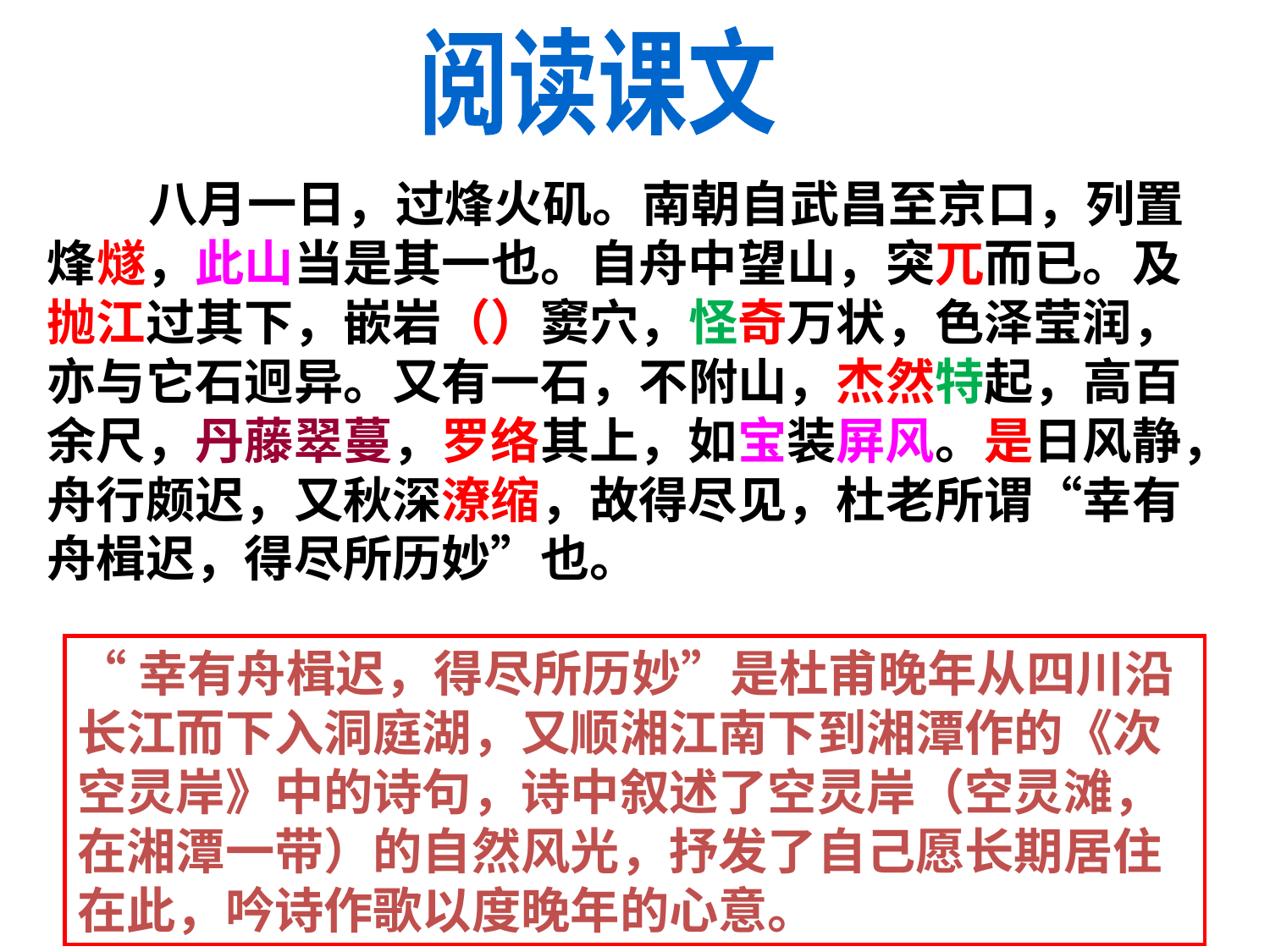

阅读课文
        八月一日，过烽火矶。南朝自武昌至京口，列置烽燧，此山当是其一也。自舟中望山，突兀而已。及抛江过其下，嵌岩（）窦穴，怪奇万状，色泽莹润，亦与它石迥异。又有一石，不附山，杰然特起，高百余尺，丹藤翠蔓，罗络其上，如宝装屏风。是日风静，舟行颇迟，又秋深潦缩，故得尽见，杜老所谓“幸有舟楫迟，得尽所历妙”也。
“幸有舟楫迟，得尽所历妙”是杜甫晚年从四川沿长江而下入洞庭湖，又顺湘江南下到湘潭作的《次空灵岸》中的诗句，诗中叙述了空灵岸（空灵滩，在湘潭一带）的自然风光，抒发了自己愿长期居住在此，吟诗作歌以度晚年的心意。